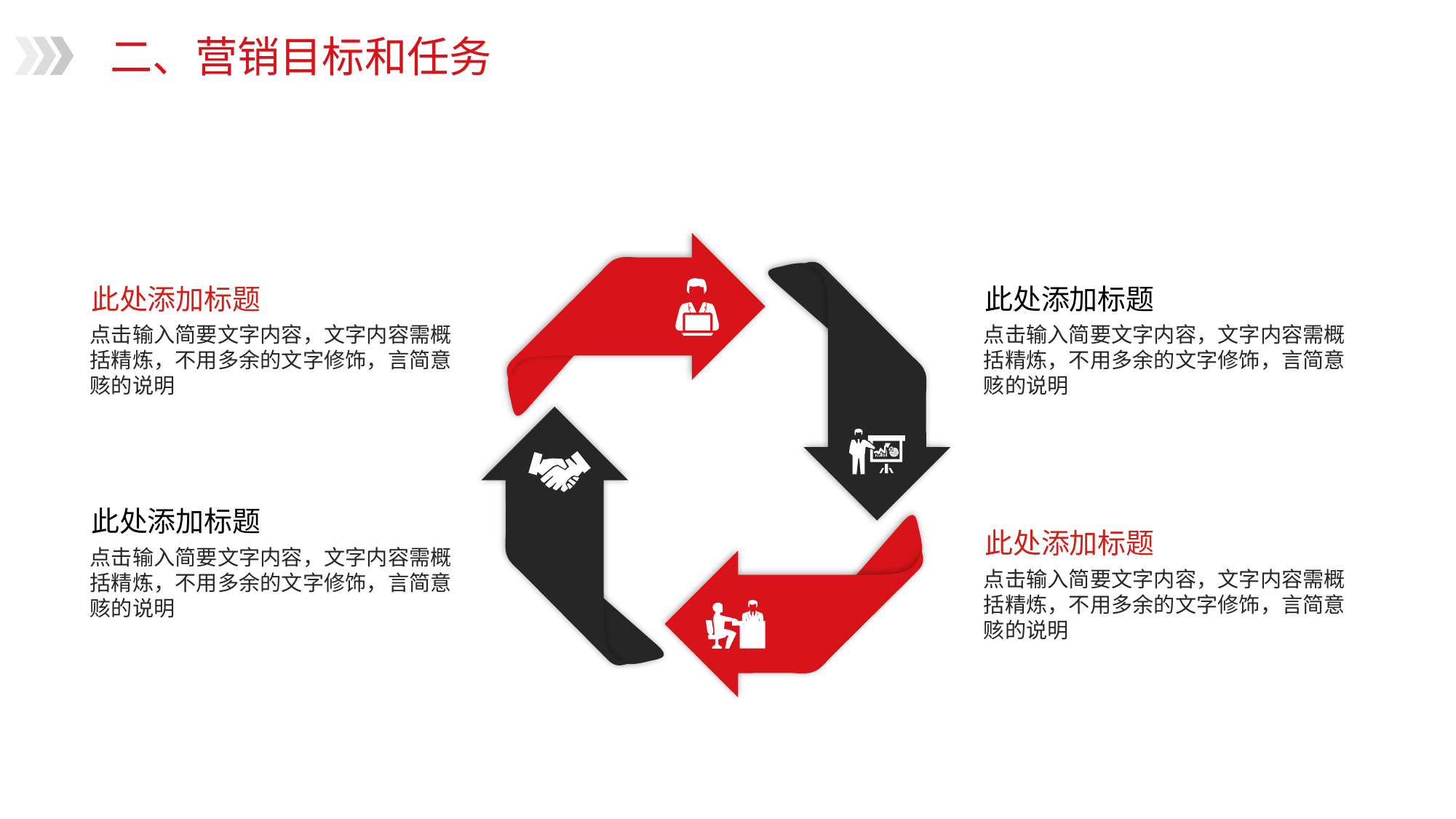

二、营销目标和任务

此处添加标题
此处添加标题
点击输入简要文字内容，文字内容需概括精炼，不用多余的文字修饰，言简意赅的说明
点击输入简要文字内容，文字内容需概括精炼，不用多余的文字修饰，言简意赅的说明

此处添加标题

此处添加标题
点击输入简要文字内容，文字内容需概括精炼，不用多余的文字修饰，言简意赅的说明
点击输入简要文字内容，文字内容需概括精炼，不用多余的文字修饰，言简意赅的说明